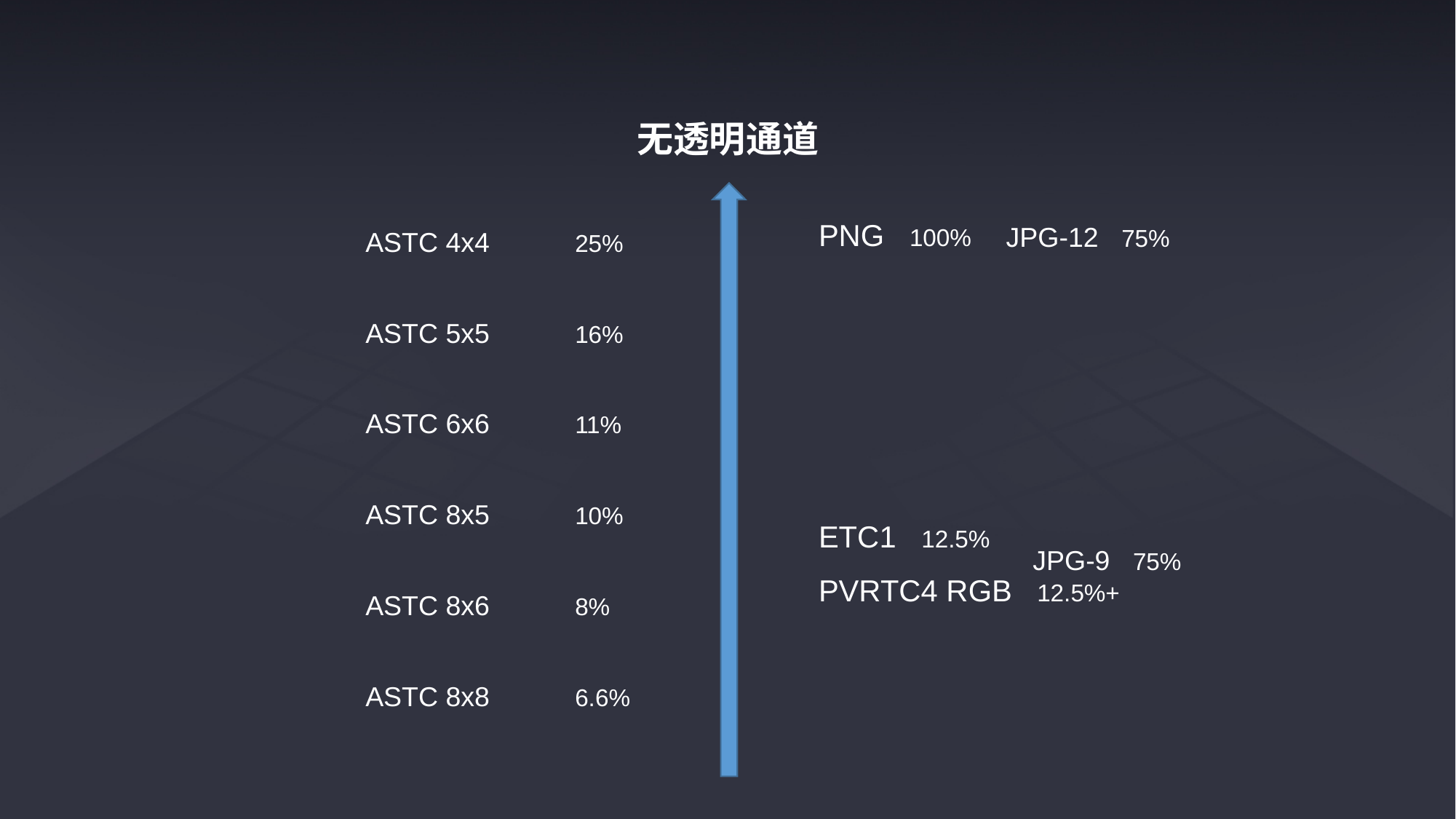

无透明通道

ASTC 4x4	      25%

ASTC 5x5	      16%

ASTC 6x6	      11%

ASTC 8x5	      10%

ASTC 8x6	      8%

ASTC 8x8	      6.6%

PNG   100%
JPG-12   75%
ETC1   12.5%
JPG-9   75%
PVRTC4 RGB   12.5%+